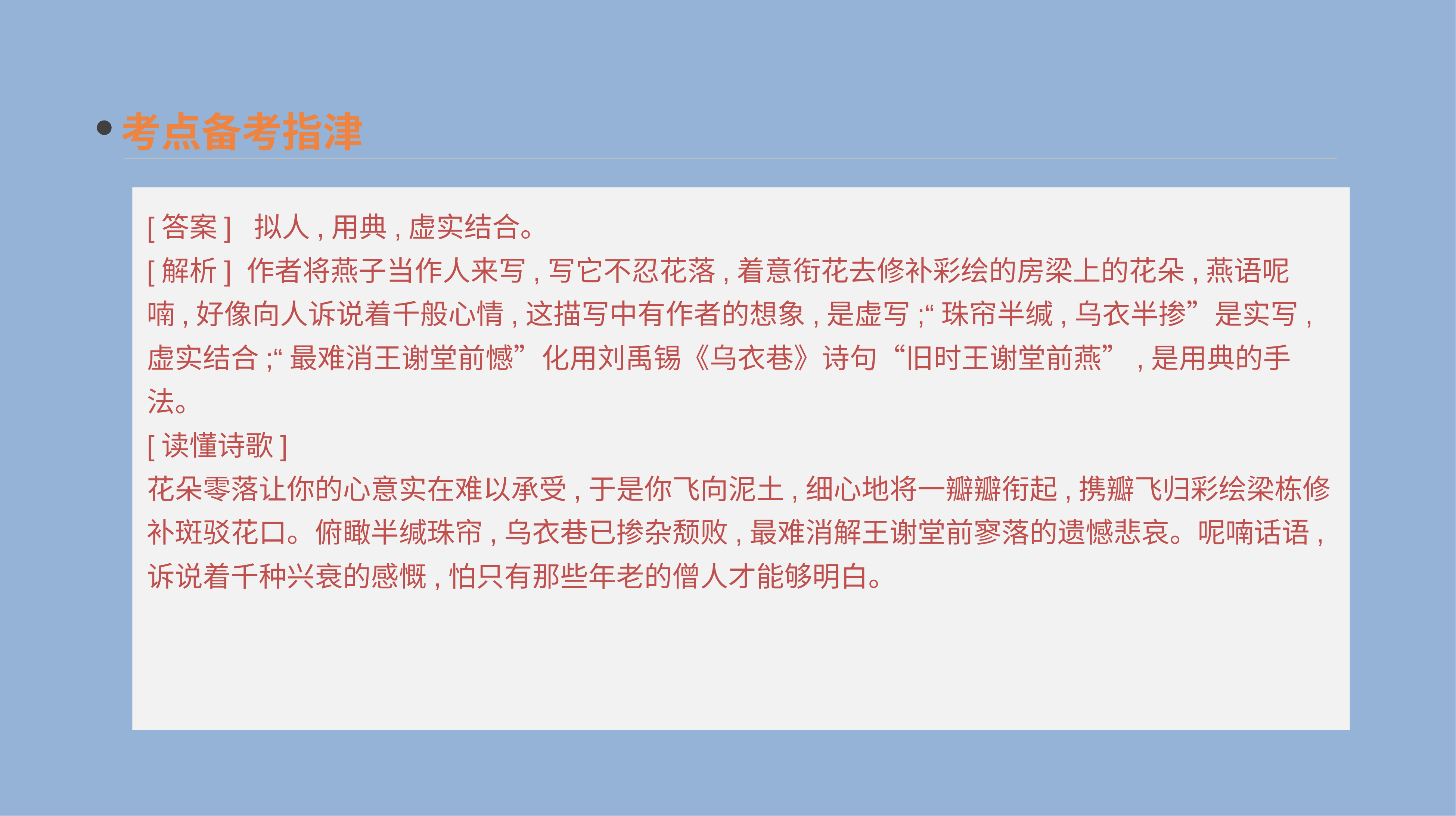

考点备考指津

[答案]  拟人,用典,虚实结合。
[解析] 作者将燕子当作人来写,写它不忍花落,着意衔花去修补彩绘的房梁上的花朵,燕语呢喃,好像向人诉说着千般心情,这描写中有作者的想象,是虚写;“珠帘半缄,乌衣半掺”是实写,虚实结合;“最难消王谢堂前憾”化用刘禹锡《乌衣巷》诗句“旧时王谢堂前燕”,是用典的手法。
[读懂诗歌]
花朵零落让你的心意实在难以承受,于是你飞向泥土,细心地将一瓣瓣衔起,携瓣飞归彩绘梁栋修补斑驳花口。俯瞰半缄珠帘,乌衣巷已掺杂颓败,最难消解王谢堂前寥落的遗憾悲哀。呢喃话语,诉说着千种兴衰的感慨,怕只有那些年老的僧人才能够明白。